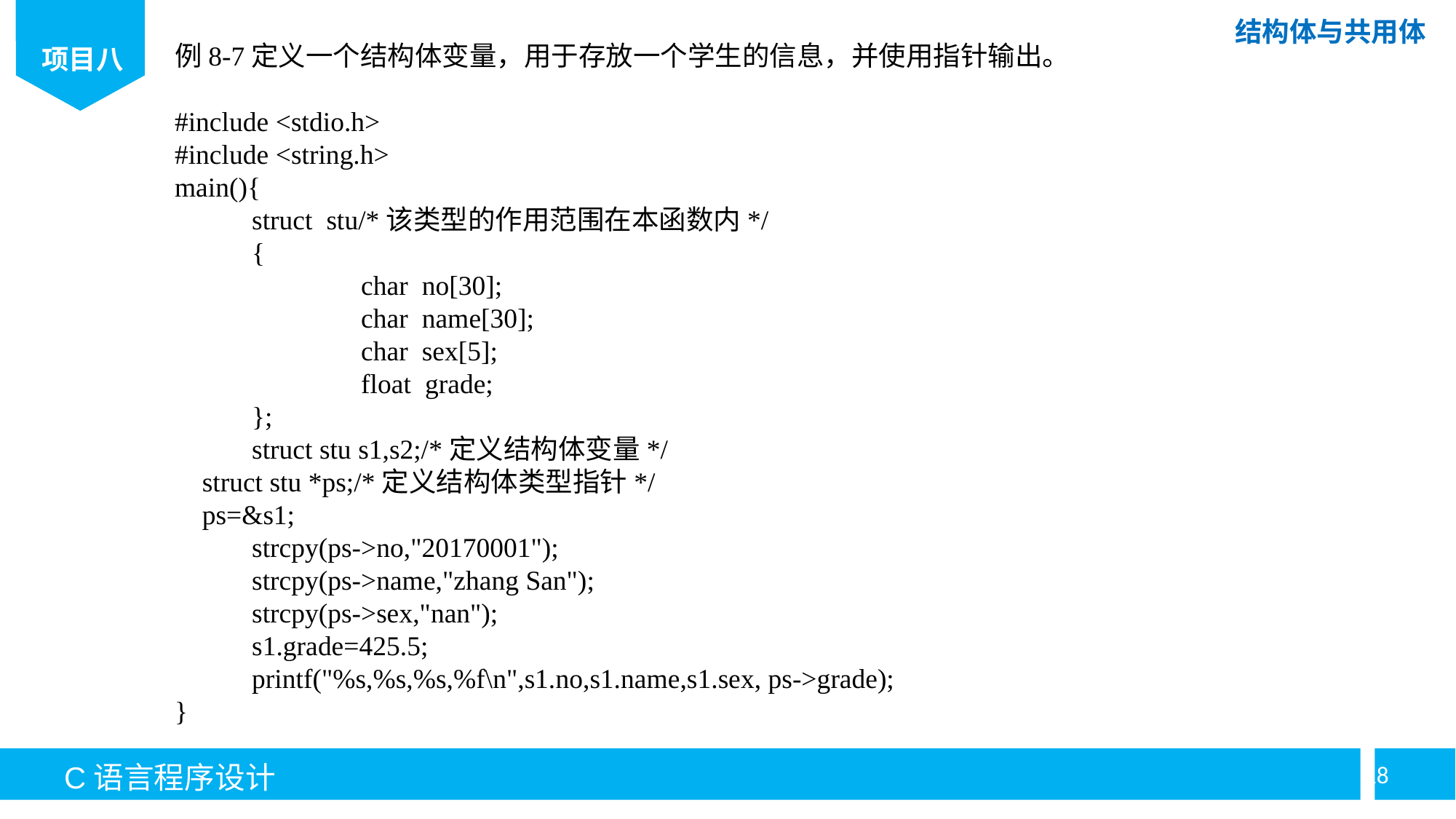

例8-7定义一个结构体变量，用于存放一个学生的信息，并使用指针输出。

#include <stdio.h>
#include <string.h>
main(){
	struct  stu/*该类型的作用范围在本函数内*/
	{
		char  no[30];
		char  name[30];
		char  sex[5];
		float  grade;
	};
	struct stu s1,s2;/*定义结构体变量*/
    struct stu *ps;/*定义结构体类型指针*/
    ps=&s1;
	strcpy(ps->no,"20170001");
	strcpy(ps->name,"zhang San");
	strcpy(ps->sex,"nan");
	s1.grade=425.5;
	printf("%s,%s,%s,%f\n",s1.no,s1.name,s1.sex, ps->grade);
}